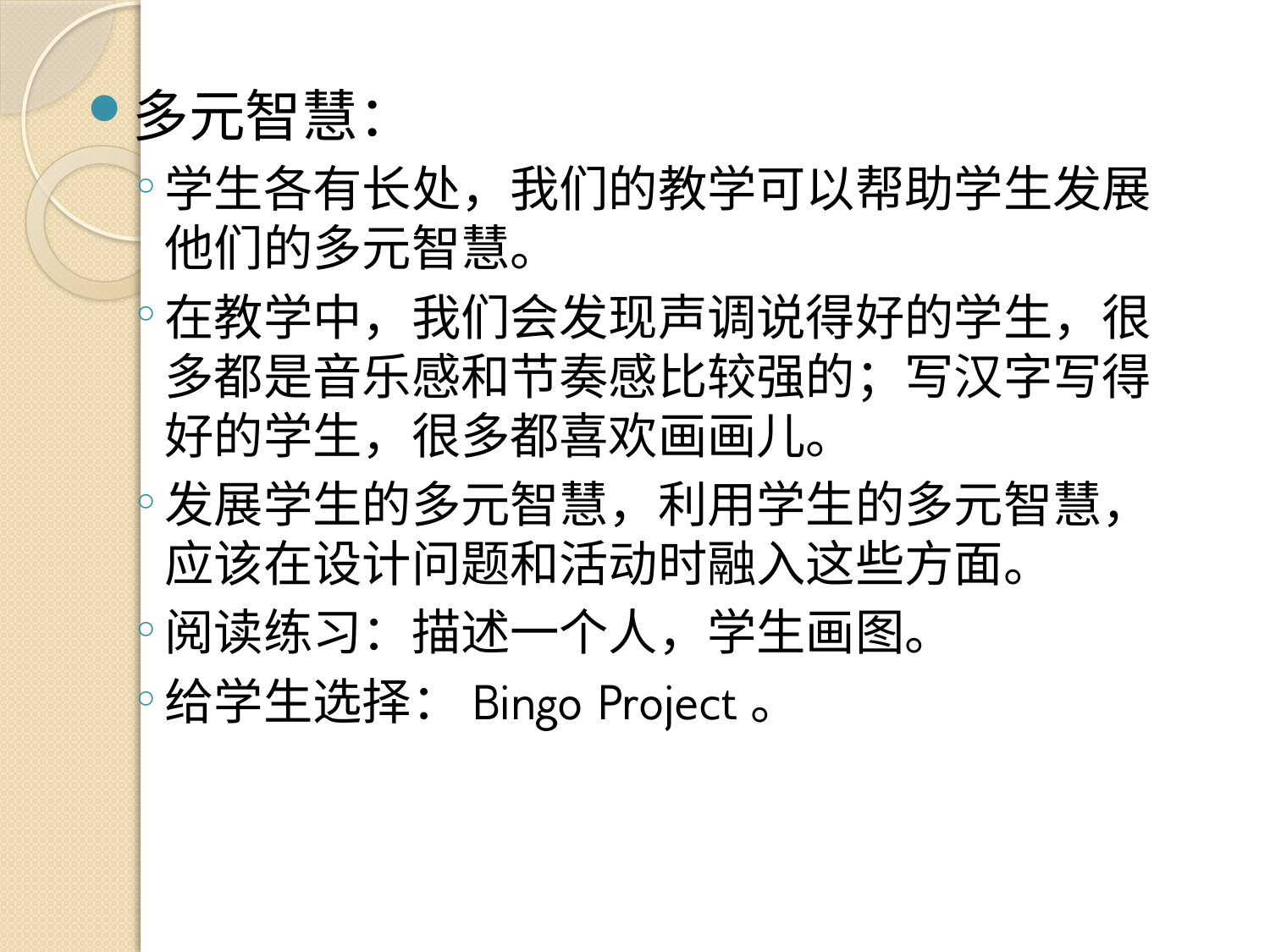

多元智慧：
学生各有长处，我们的教学可以帮助学生发展他们的多元智慧。
在教学中，我们会发现声调说得好的学生，很多都是音乐感和节奏感比较强的；写汉字写得好的学生，很多都喜欢画画儿。
发展学生的多元智慧，利用学生的多元智慧，应该在设计问题和活动时融入这些方面。
阅读练习：描述一个人，学生画图。
给学生选择：Bingo Project。